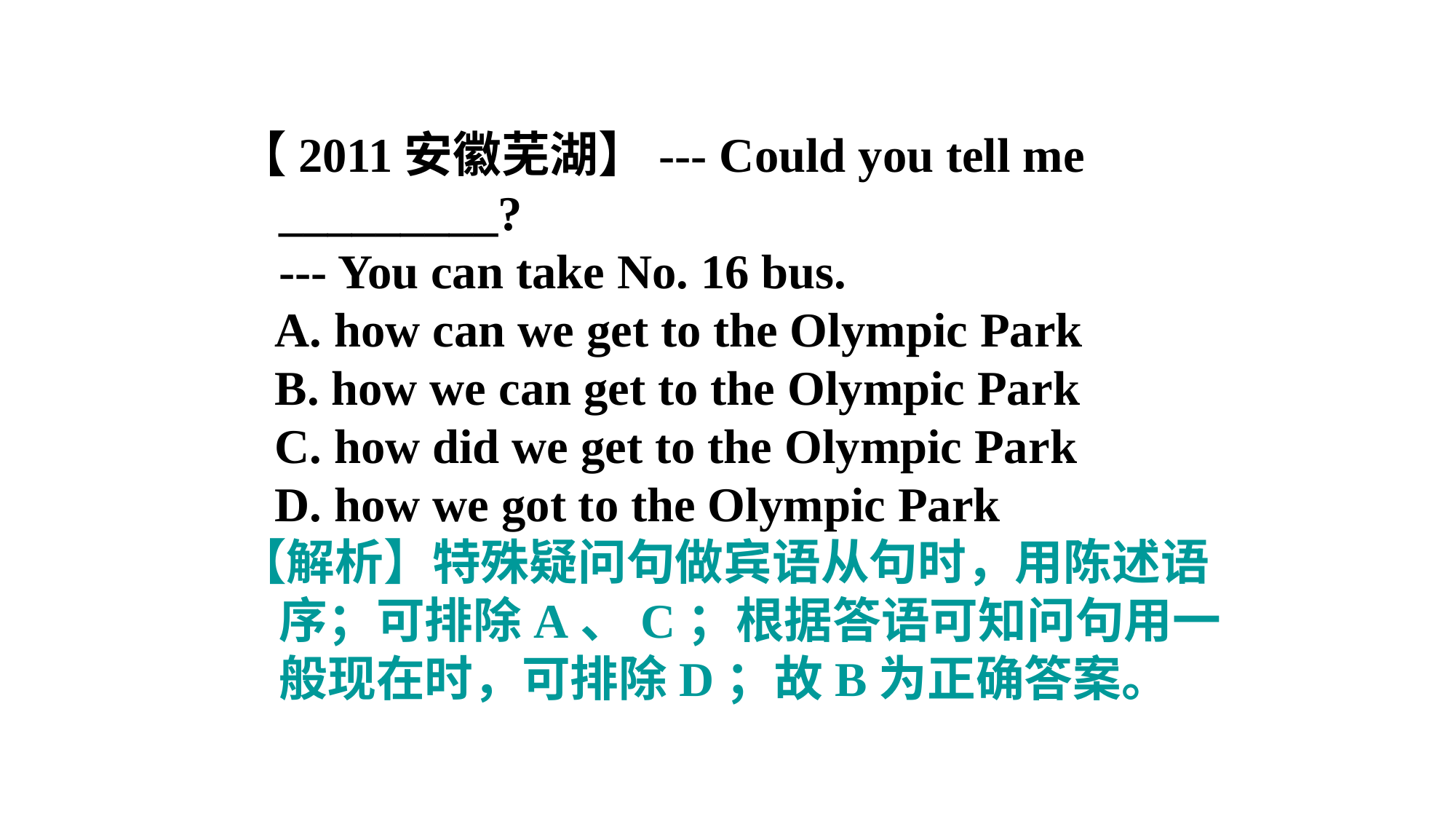

【2011安徽芜湖】--- Could you tell me _________?                                                          --- You can take No. 16 bus.
   A. how can we get to the Olympic Park
   B. how we can get to the Olympic Park
   C. how did we get to the Olympic Park
   D. how we got to the Olympic Park
【解析】特殊疑问句做宾语从句时，用陈述语序；可排除A、C；根据答语可知问句用一般现在时，可排除D；故B为正确答案。